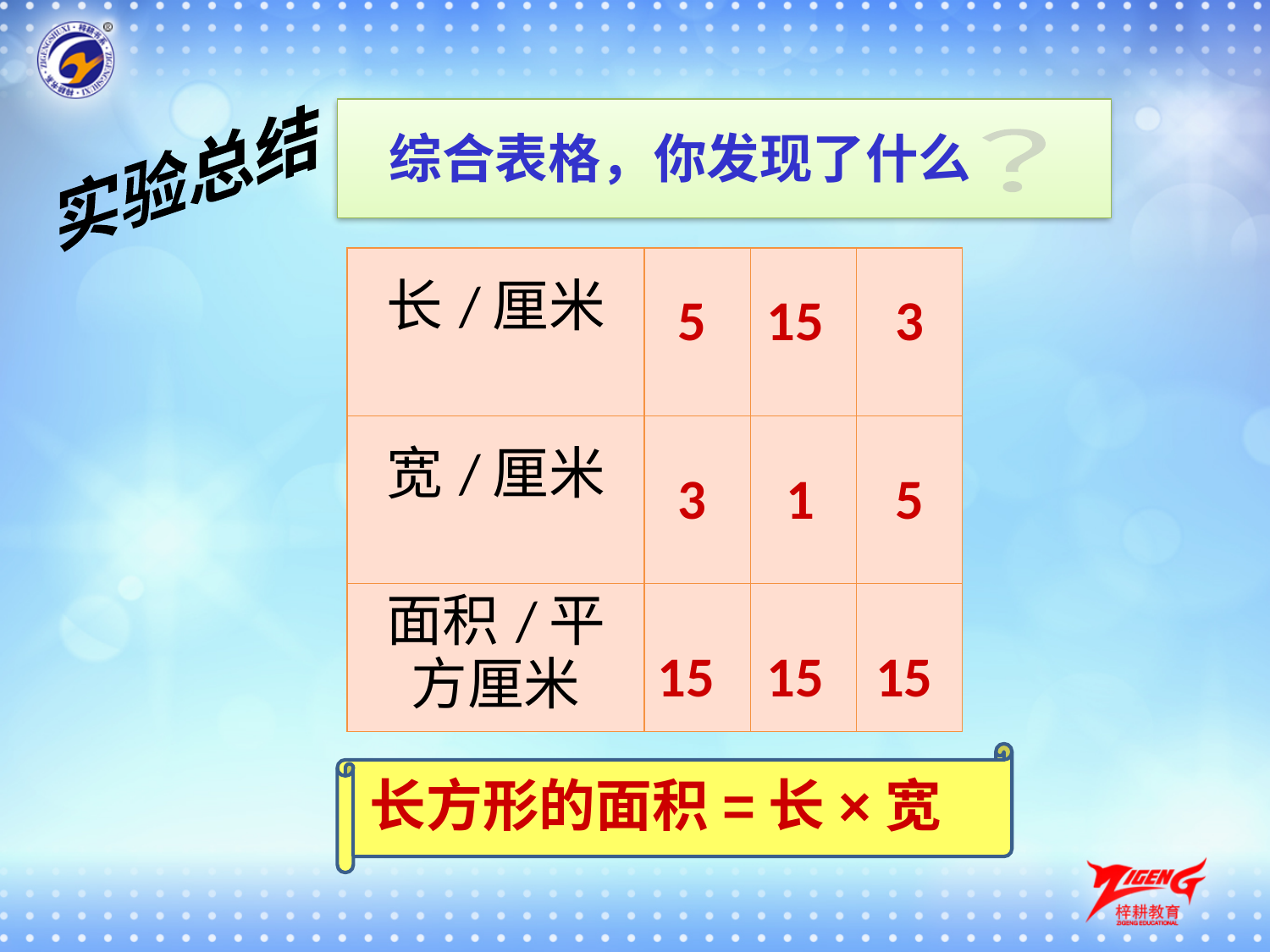

实验总结

综合表格，你发现了什么
？
| 长/厘米 |  |  |  |
| --- | --- | --- | --- |
| 宽/厘米 |  |  |  |
| 面积/平 方厘米 |  |  |  |
5
15
3
3
1
5
15
15
15

长方形的面积=长×宽